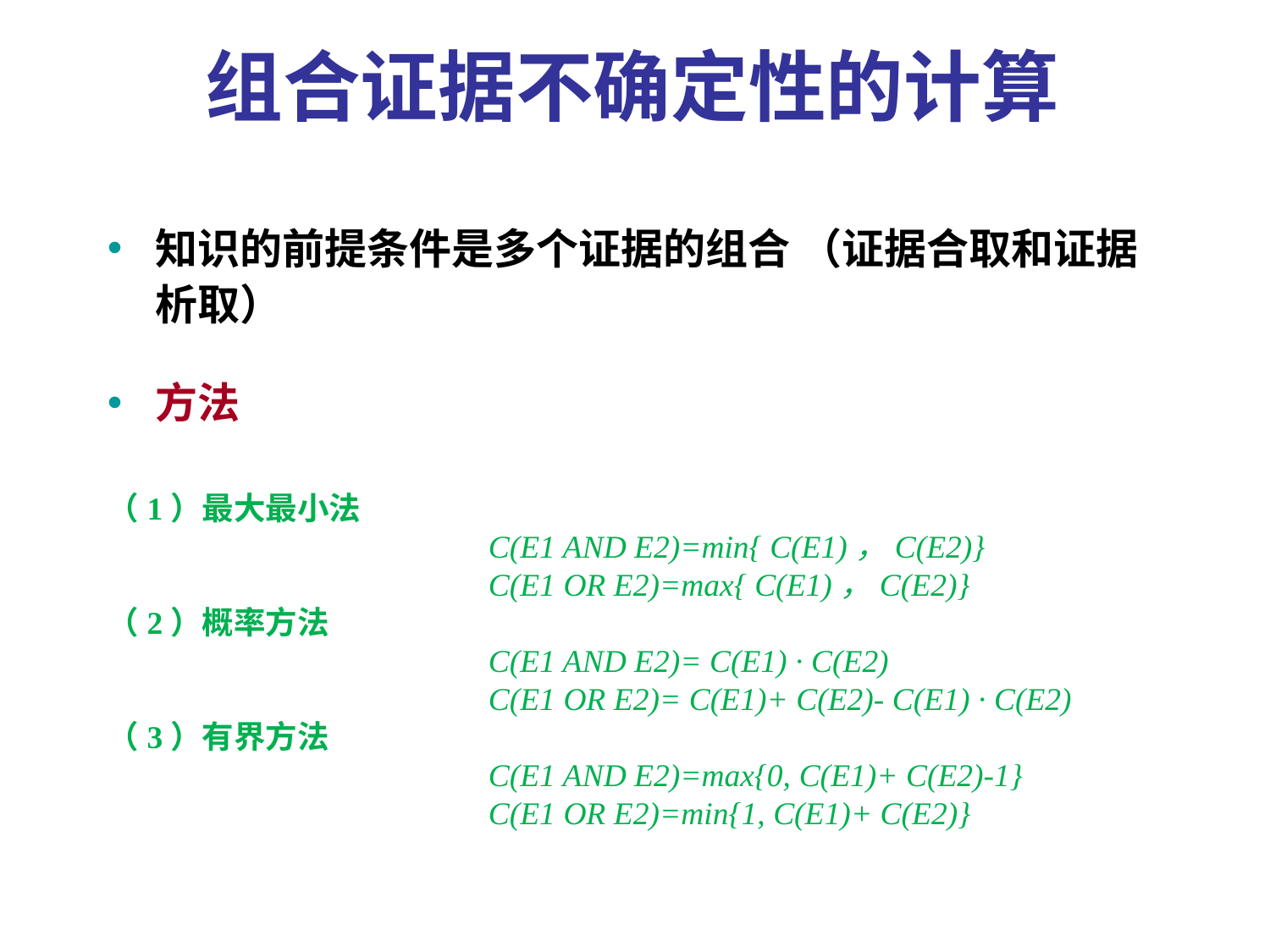

组合证据不确定性的计算
知识的前提条件是多个证据的组合 （证据合取和证据析取）
方法

（1）最大最小法
			C(E1 AND E2)=min{ C(E1)，C(E2)}
			C(E1 OR E2)=max{ C(E1)，C(E2)}
（2）概率方法
			C(E1 AND E2)= C(E1) · C(E2)
			C(E1 OR E2)= C(E1)+ C(E2)- C(E1) · C(E2)
（3）有界方法
			C(E1 AND E2)=max{0, C(E1)+ C(E2)-1}
			C(E1 OR E2)=min{1, C(E1)+ C(E2)}